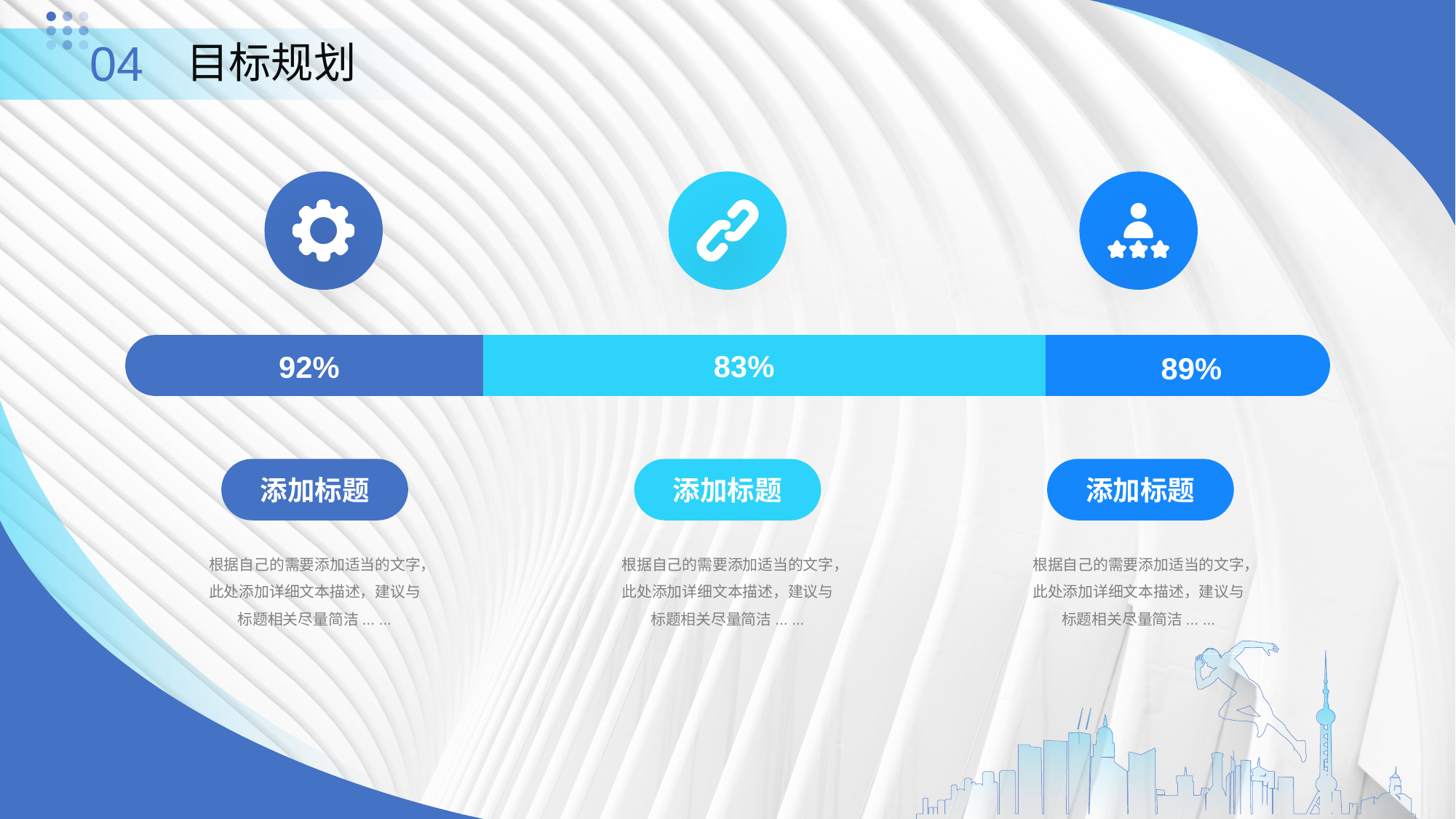

04

目标规划

83%
92%
89%
添加标题
添加标题
添加标题
根据自己的需要添加适当的文字，此处添加详细文本描述，建议与标题相关尽量简洁... ...
根据自己的需要添加适当的文字，此处添加详细文本描述，建议与标题相关尽量简洁... ...
根据自己的需要添加适当的文字，此处添加详细文本描述，建议与标题相关尽量简洁... ...